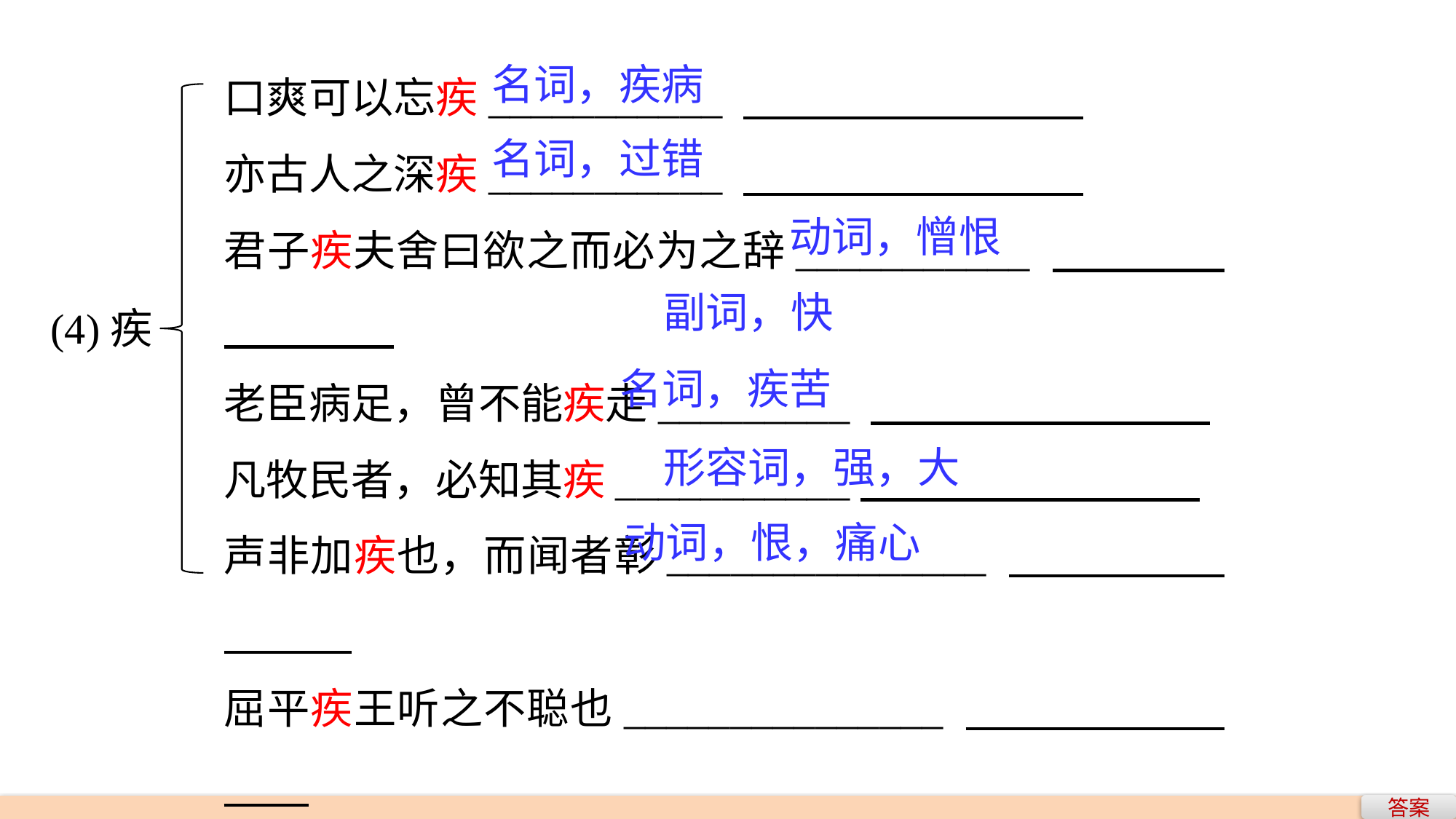

口爽可以忘疾___________
亦古人之深疾___________
君子疾夫舍曰欲之而必为之辞___________
老臣病足，曾不能疾走_________
凡牧民者，必知其疾___________
声非加疾也，而闻者彰_______________
屈平疾王听之不聪也_______________
名词，疾病

名词，过错
动词，憎恨
(4)疾
副词，快
名词，疾苦
形容词，强，大
动词，恨，痛心
答案